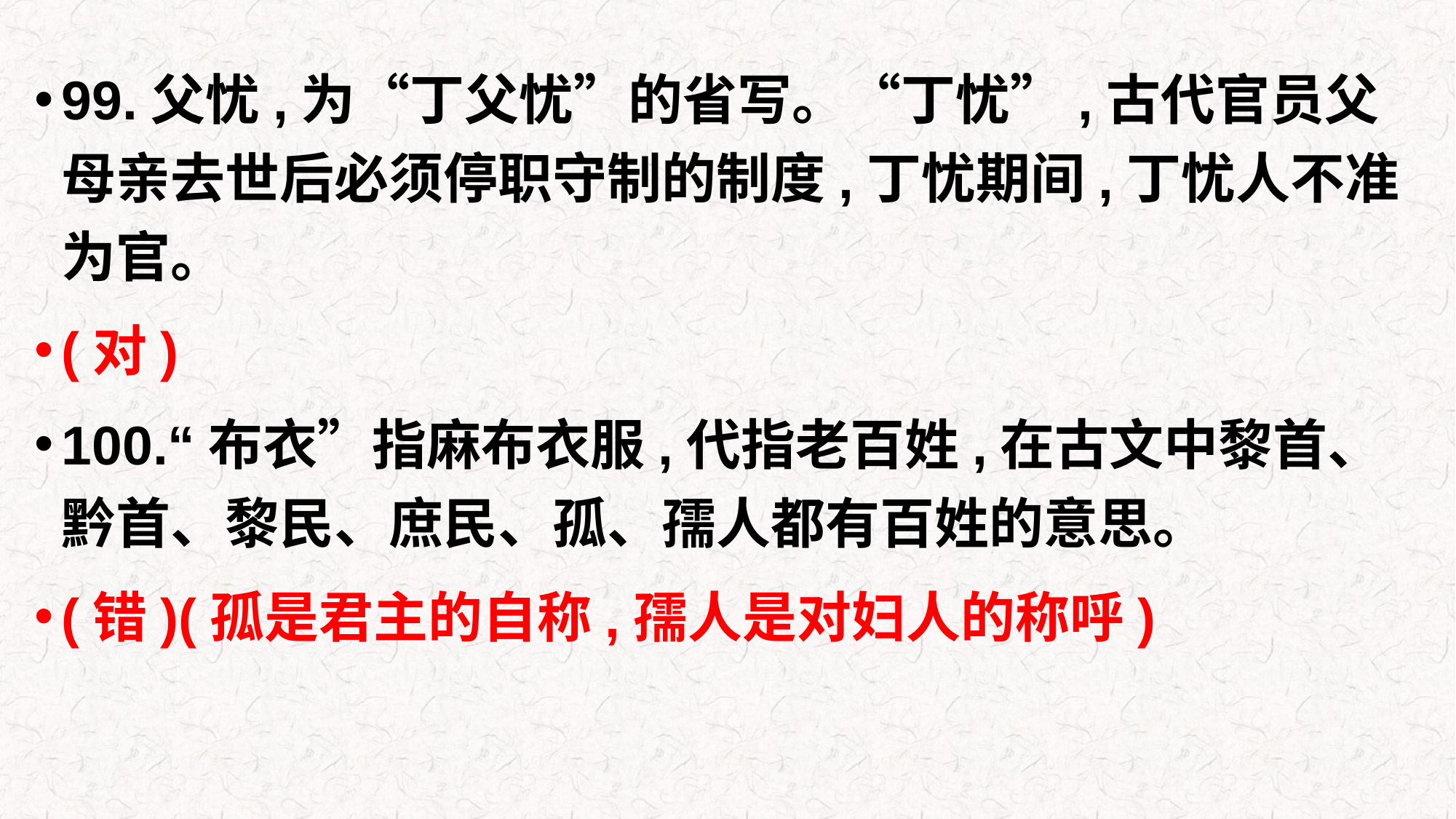

99.父忧,为“丁父忧”的省写。“丁忧”,古代官员父母亲去世后必须停职守制的制度,丁忧期间,丁忧人不准为官。
(对)
100.“布衣”指麻布衣服,代指老百姓,在古文中黎首、黔首、黎民、庶民、孤、孺人都有百姓的意思。
(错)(孤是君主的自称,孺人是对妇人的称呼)